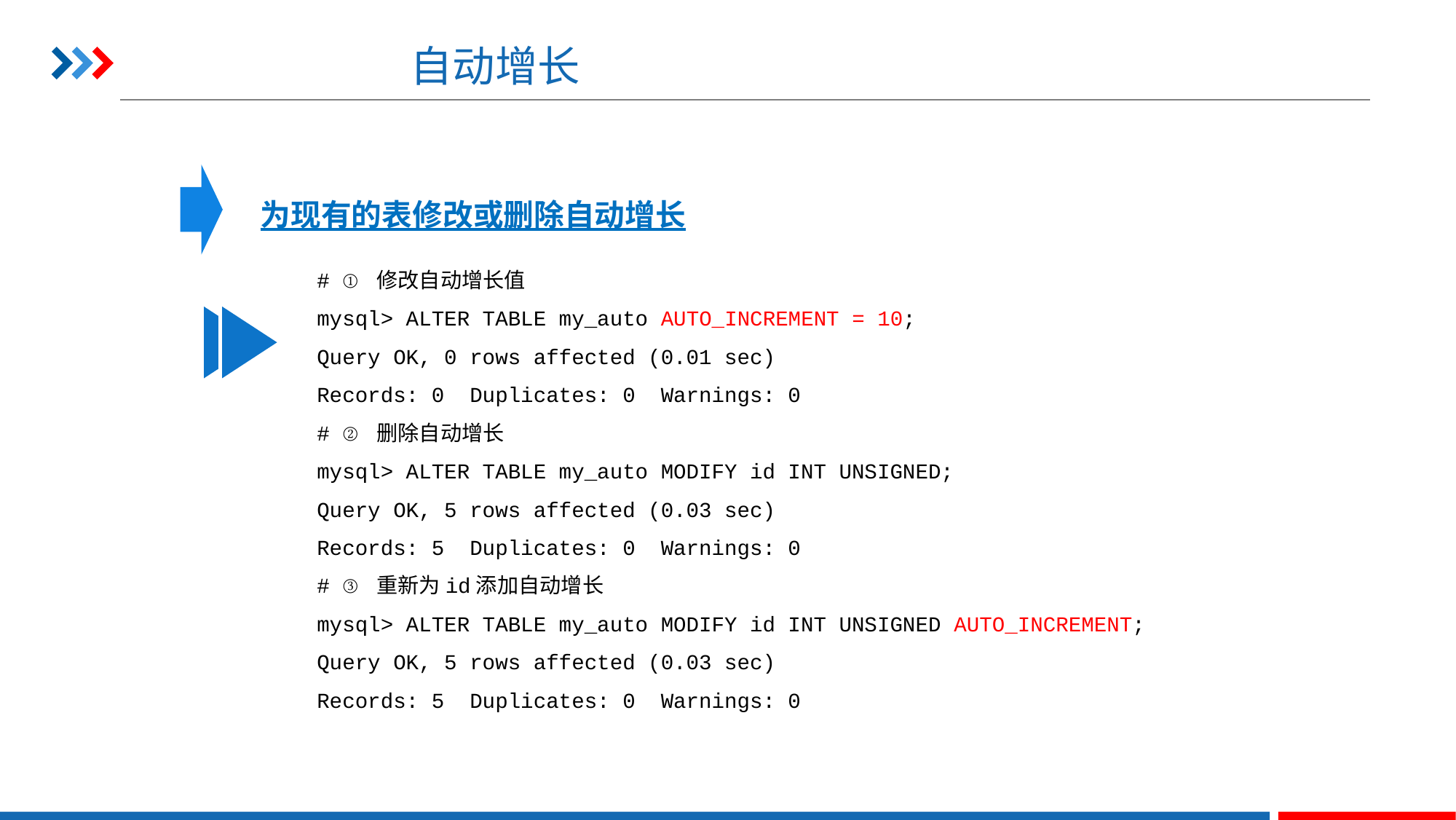

# 自动增长

为现有的表修改或删除自动增长
# ① 修改自动增长值
mysql> ALTER TABLE my_auto AUTO_INCREMENT = 10;
Query OK, 0 rows affected (0.01 sec)
Records: 0  Duplicates: 0  Warnings: 0
# ② 删除自动增长
mysql> ALTER TABLE my_auto MODIFY id INT UNSIGNED;
Query OK, 5 rows affected (0.03 sec)
Records: 5  Duplicates: 0  Warnings: 0
# ③ 重新为id添加自动增长
mysql> ALTER TABLE my_auto MODIFY id INT UNSIGNED AUTO_INCREMENT;
Query OK, 5 rows affected (0.03 sec)
Records: 5  Duplicates: 0  Warnings: 0